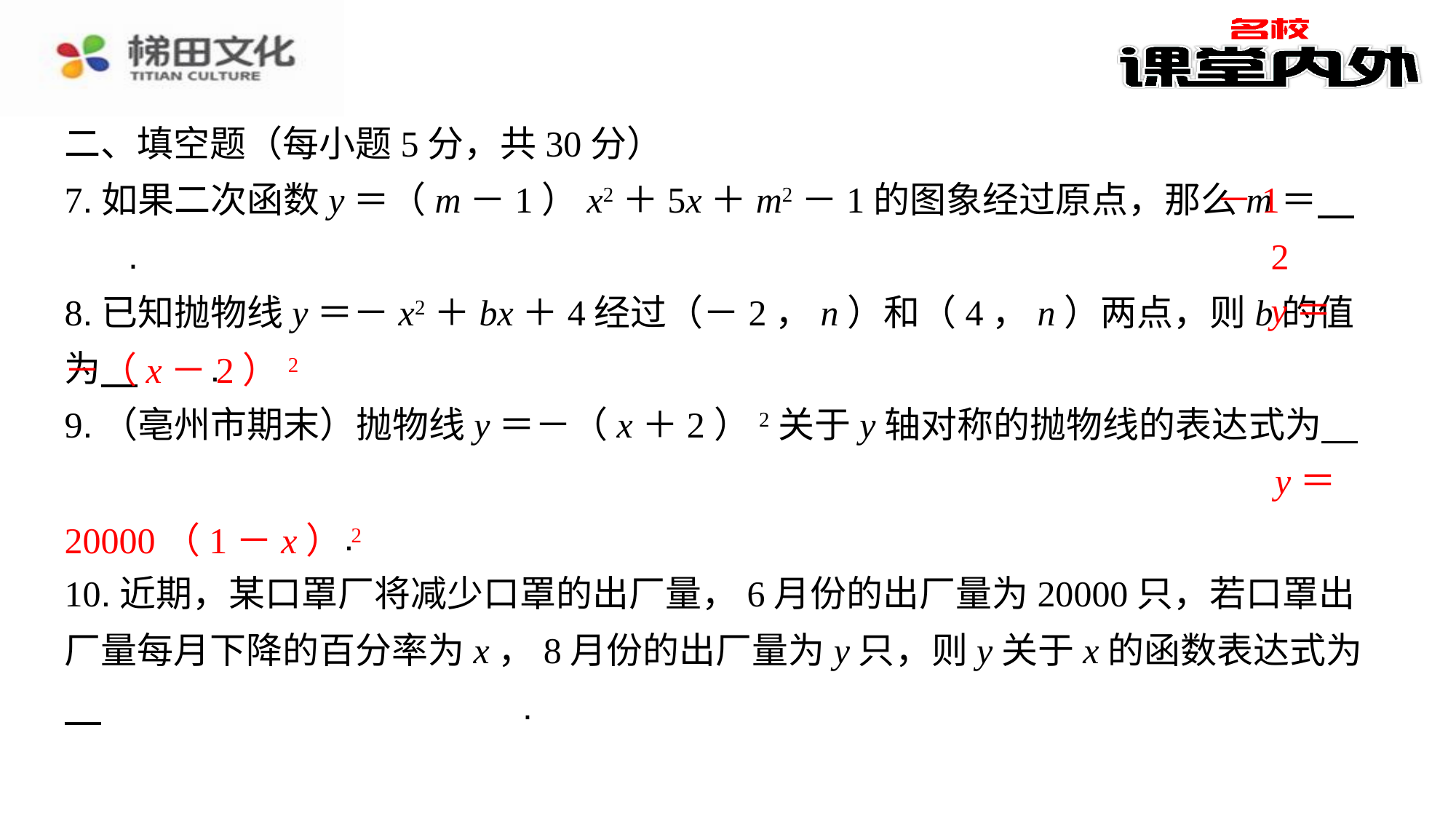

二、填空题（每小题5分，共30分）
7.如果二次函数y＝（m－1）x2＋5x＋m2－1的图象经过原点，那么m＝ 　－1　⁠.
8.已知抛物线y＝－x2＋bx＋4经过（－2，n）和（4，n）两点，则b的值为 　2　⁠.
9.（亳州市期末）抛物线y＝－（x＋2）2关于y轴对称的抛物线的表达式为 　y＝
－（x－2）2　⁠.
10.近期，某口罩厂将减少口罩的出厂量，6月份的出厂量为20000只，若口罩出厂量每月下降的百分率为x，8月份的出厂量为y只，则y关于x的函数表达式为 　y＝20000（1－x）2　⁠.
－1
2
y＝
－（x－2）2
y＝
20000（1－x）2